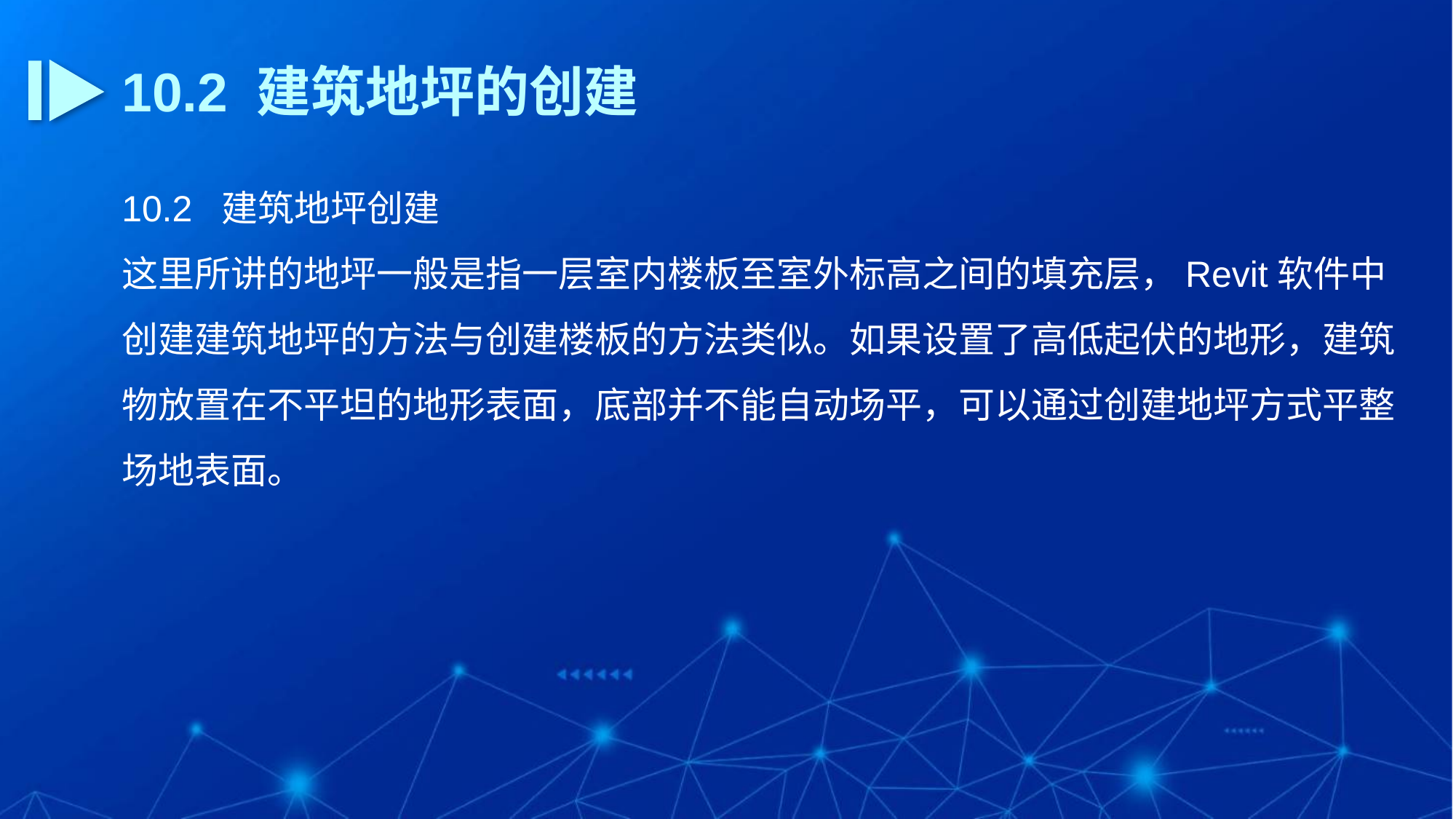

10.2 建筑地坪的创建

10.2  建筑地坪创建
这里所讲的地坪一般是指一层室内楼板至室外标高之间的填充层，Revit软件中创建建筑地坪的方法与创建楼板的方法类似。如果设置了高低起伏的地形，建筑物放置在不平坦的地形表面，底部并不能自动场平，可以通过创建地坪方式平整场地表面。